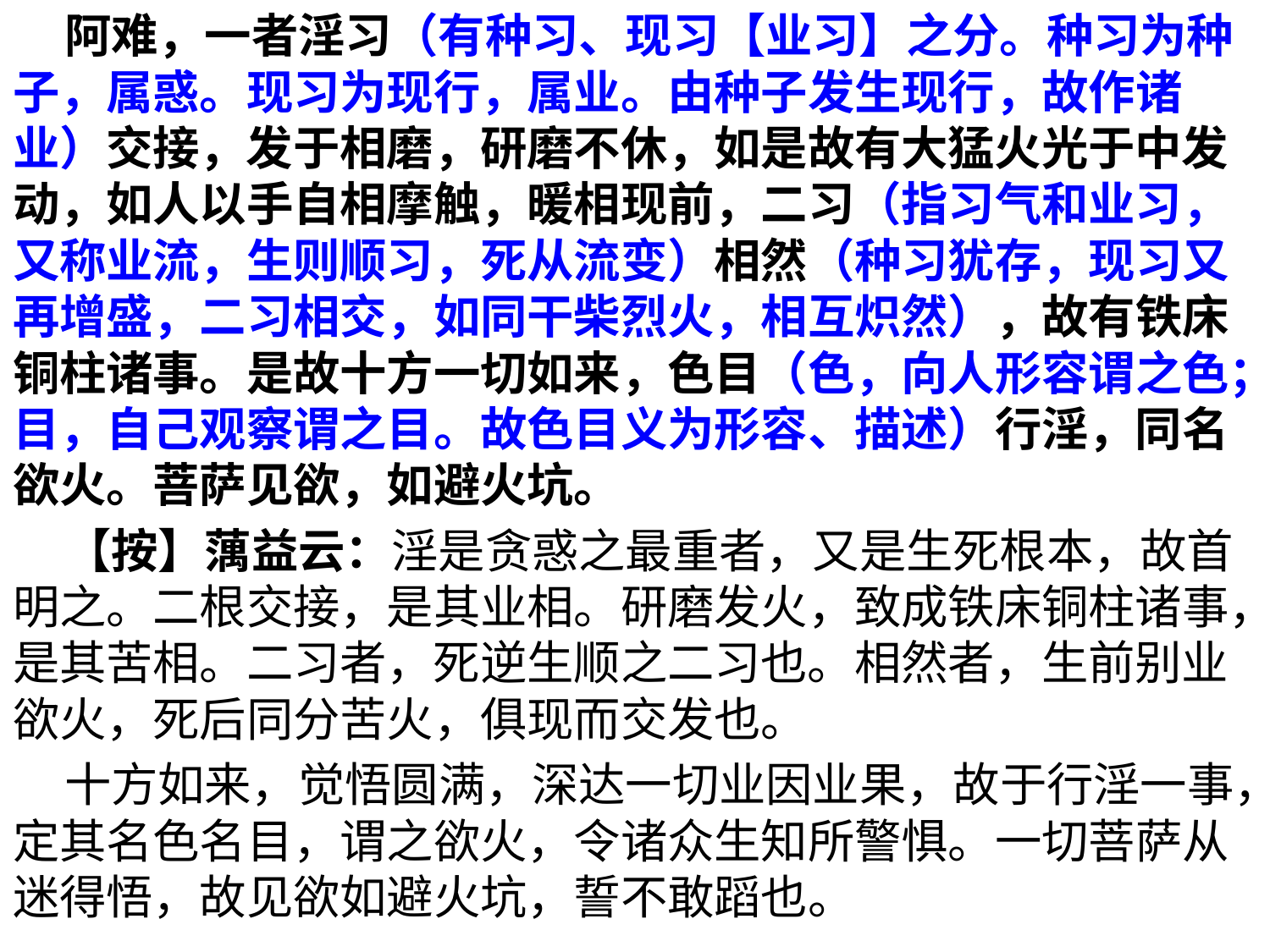

阿难，一者淫习（有种习、现习【业习】之分。种习为种子，属惑。现习为现行，属业。由种子发生现行，故作诸业）交接，发于相磨，研磨不休，如是故有大猛火光于中发动，如人以手自相摩触，暖相现前，二习（指习气和业习，又称业流，生则顺习，死从流变）相然（种习犹存，现习又再增盛，二习相交，如同干柴烈火，相互炽然），故有铁床铜柱诸事。是故十方一切如来，色目（色，向人形容谓之色；目，自己观察谓之目。故色目义为形容、描述）行淫，同名欲火。菩萨见欲，如避火坑。
    【按】蕅益云：淫是贪惑之最重者，又是生死根本，故首明之。二根交接，是其业相。研磨发火，致成铁床铜柱诸事，是其苦相。二习者，死逆生顺之二习也。相然者，生前别业欲火，死后同分苦火，俱现而交发也。
    十方如来，觉悟圆满，深达一切业因业果，故于行淫一事，定其名色名目，谓之欲火，令诸众生知所警惧。一切菩萨从迷得悟，故见欲如避火坑，誓不敢蹈也。